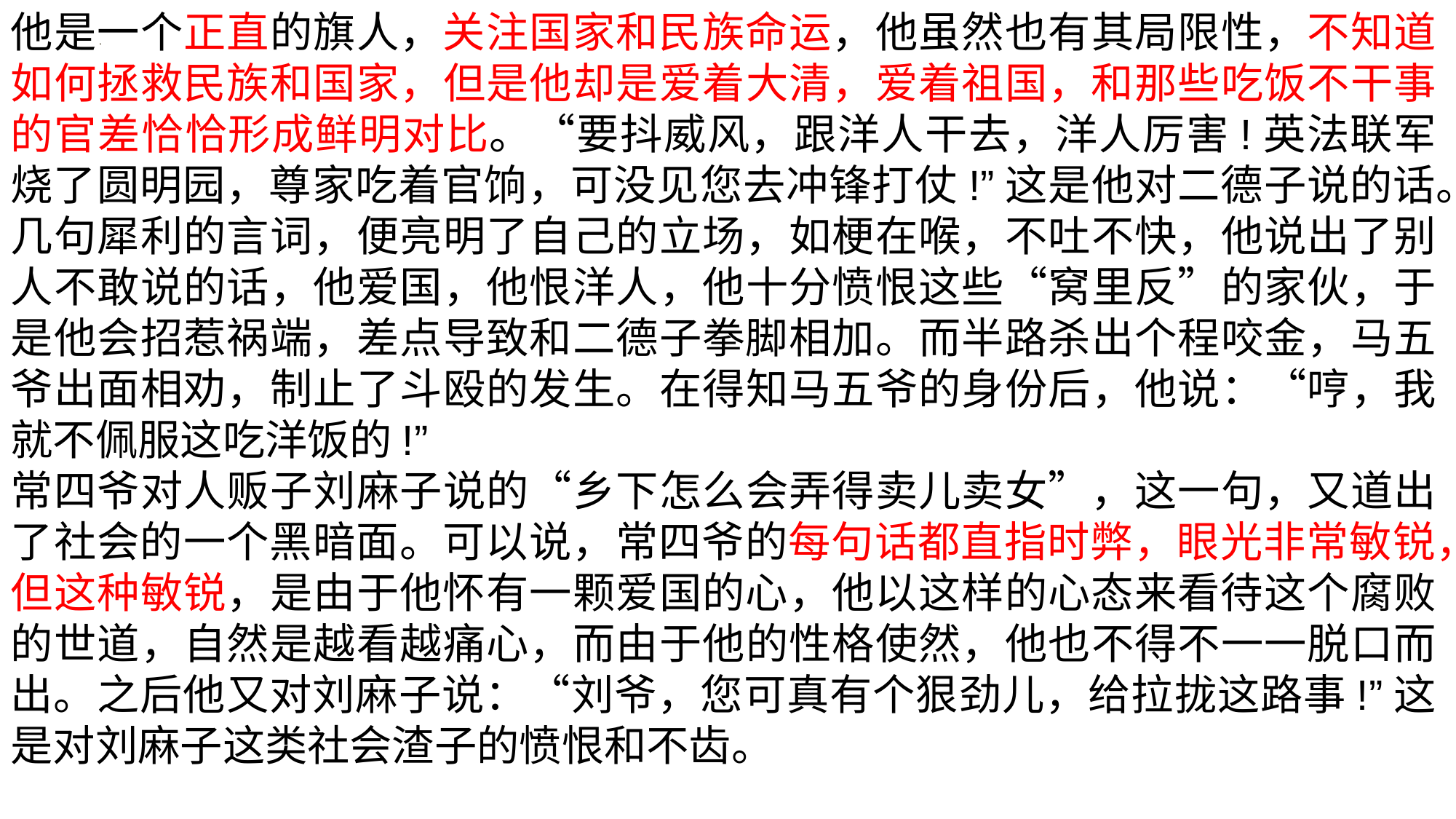

他是一个正直的旗人，关注国家和民族命运，他虽然也有其局限性，不知道如何拯救民族和国家，但是他却是爱着大清，爱着祖国，和那些吃饭不干事的官差恰恰形成鲜明对比。“要抖威风，跟洋人干去，洋人厉害!英法联军烧了圆明园，尊家吃着官饷，可没见您去冲锋打仗!”这是他对二德子说的话。几句犀利的言词，便亮明了自己的立场，如梗在喉，不吐不快，他说出了别人不敢说的话，他爱国，他恨洋人，他十分愤恨这些“窝里反”的家伙，于是他会招惹祸端，差点导致和二德子拳脚相加。而半路杀出个程咬金，马五爷出面相劝，制止了斗殴的发生。在得知马五爷的身份后，他说：“哼，我就不佩服这吃洋饭的!”
常四爷对人贩子刘麻子说的“乡下怎么会弄得卖儿卖女”，这一句，又道出了社会的一个黑暗面。可以说，常四爷的每句话都直指时弊，眼光非常敏锐，但这种敏锐，是由于他怀有一颗爱国的心，他以这样的心态来看待这个腐败的世道，自然是越看越痛心，而由于他的性格使然，他也不得不一一脱口而出。之后他又对刘麻子说：“刘爷，您可真有个狠劲儿，给拉拢这路事!”这是对刘麻子这类社会渣子的愤恨和不齿。